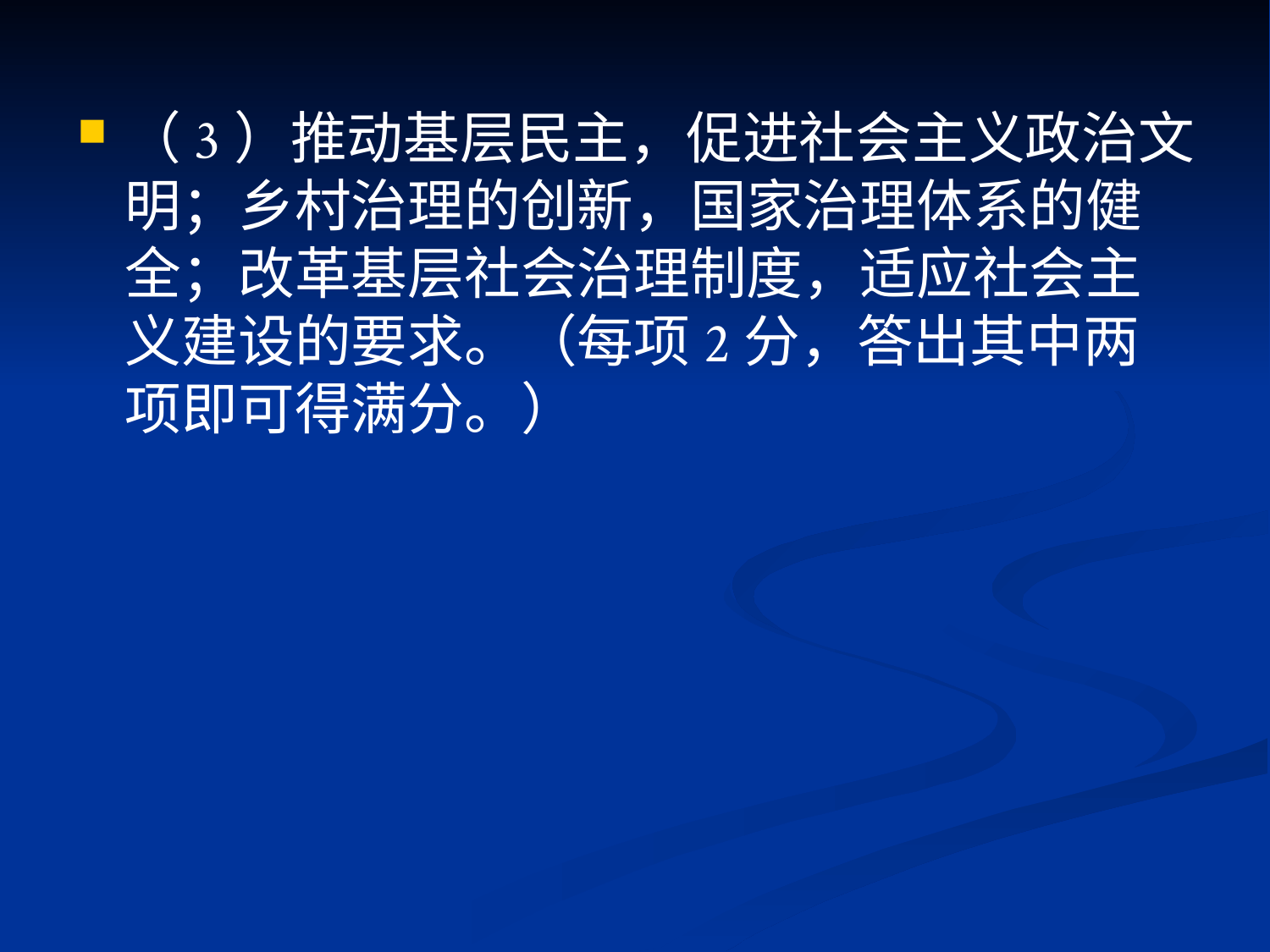

（3）推动基层民主，促进社会主义政治文明；乡村治理的创新，国家治理体系的健全；改革基层社会治理制度，适应社会主义建设的要求。（每项2分，答出其中两项即可得满分。）